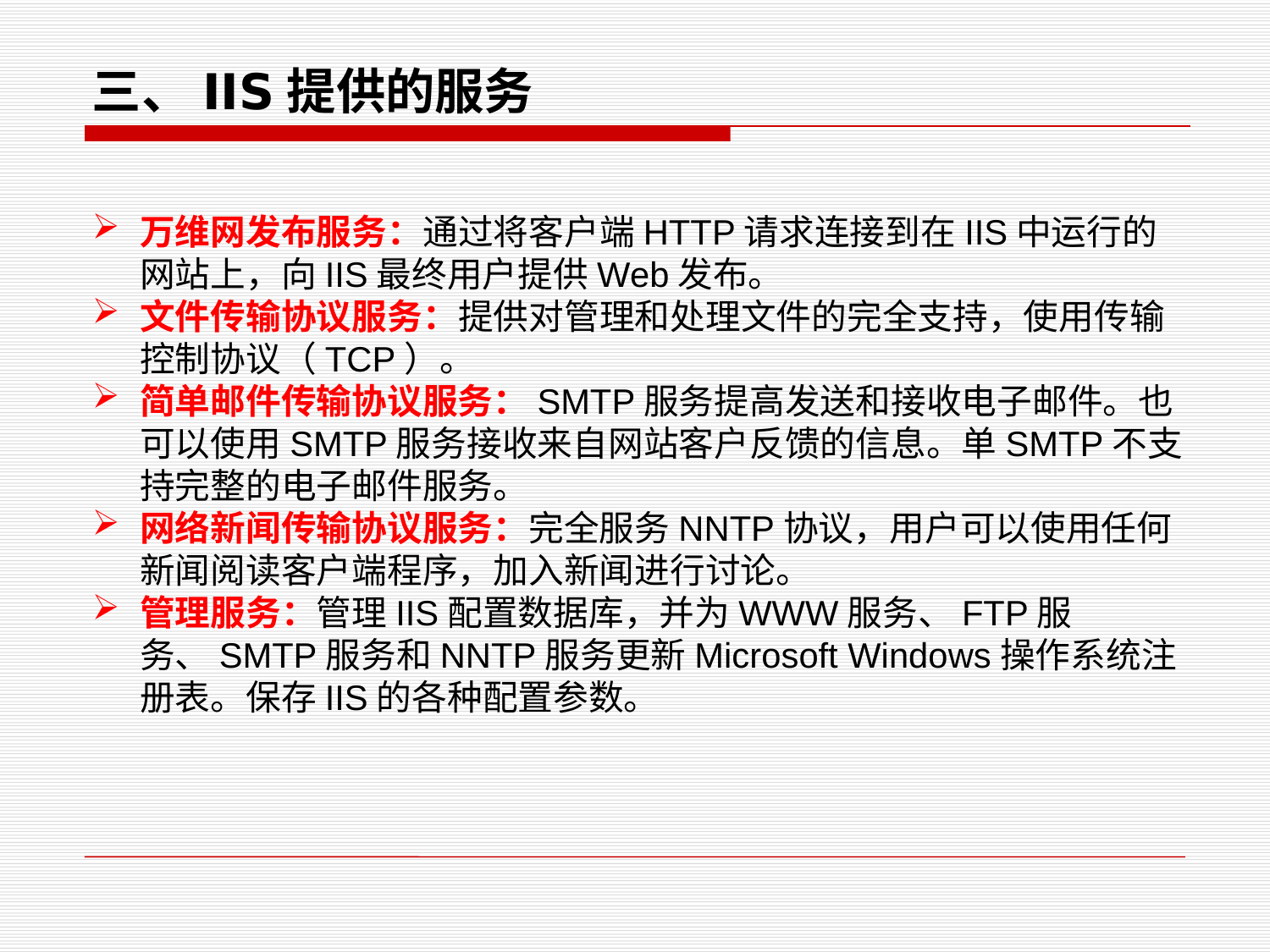

三、IIS提供的服务
万维网发布服务：通过将客户端HTTP请求连接到在IIS中运行的网站上，向IIS最终用户提供Web发布。
文件传输协议服务：提供对管理和处理文件的完全支持，使用传输控制协议（TCP）。
简单邮件传输协议服务：SMTP服务提高发送和接收电子邮件。也可以使用SMTP服务接收来自网站客户反馈的信息。单SMTP不支持完整的电子邮件服务。
网络新闻传输协议服务：完全服务NNTP协议，用户可以使用任何新闻阅读客户端程序，加入新闻进行讨论。
管理服务：管理IIS配置数据库，并为WWW服务、FTP服务、SMTP服务和NNTP服务更新Microsoft Windows操作系统注册表。保存IIS的各种配置参数。

62